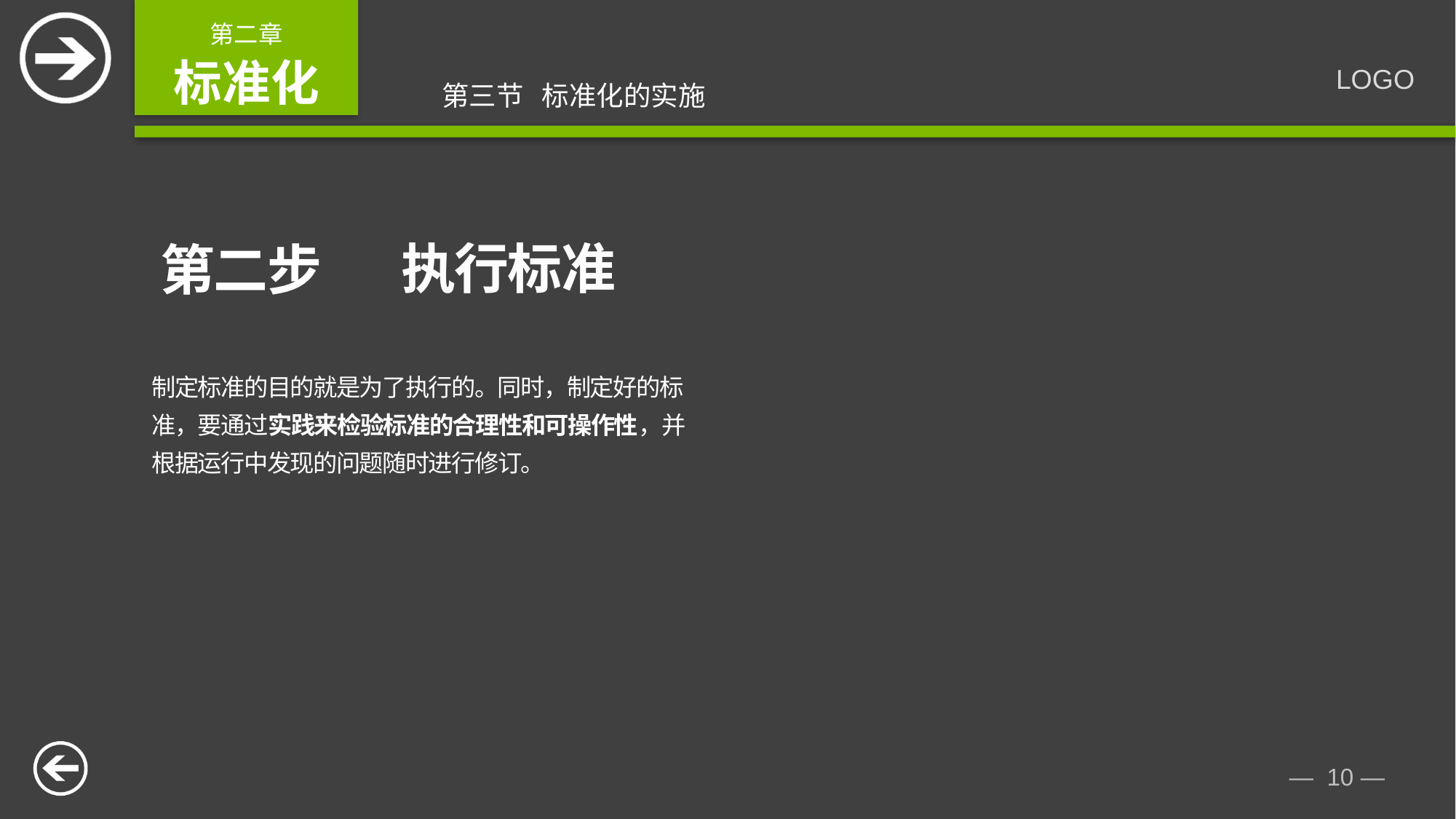

执行标准
第二步
制定标准的目的就是为了执行的。同时，制定好的标准，要通过实践来检验标准的合理性和可操作性，并根据运行中发现的问题随时进行修订。